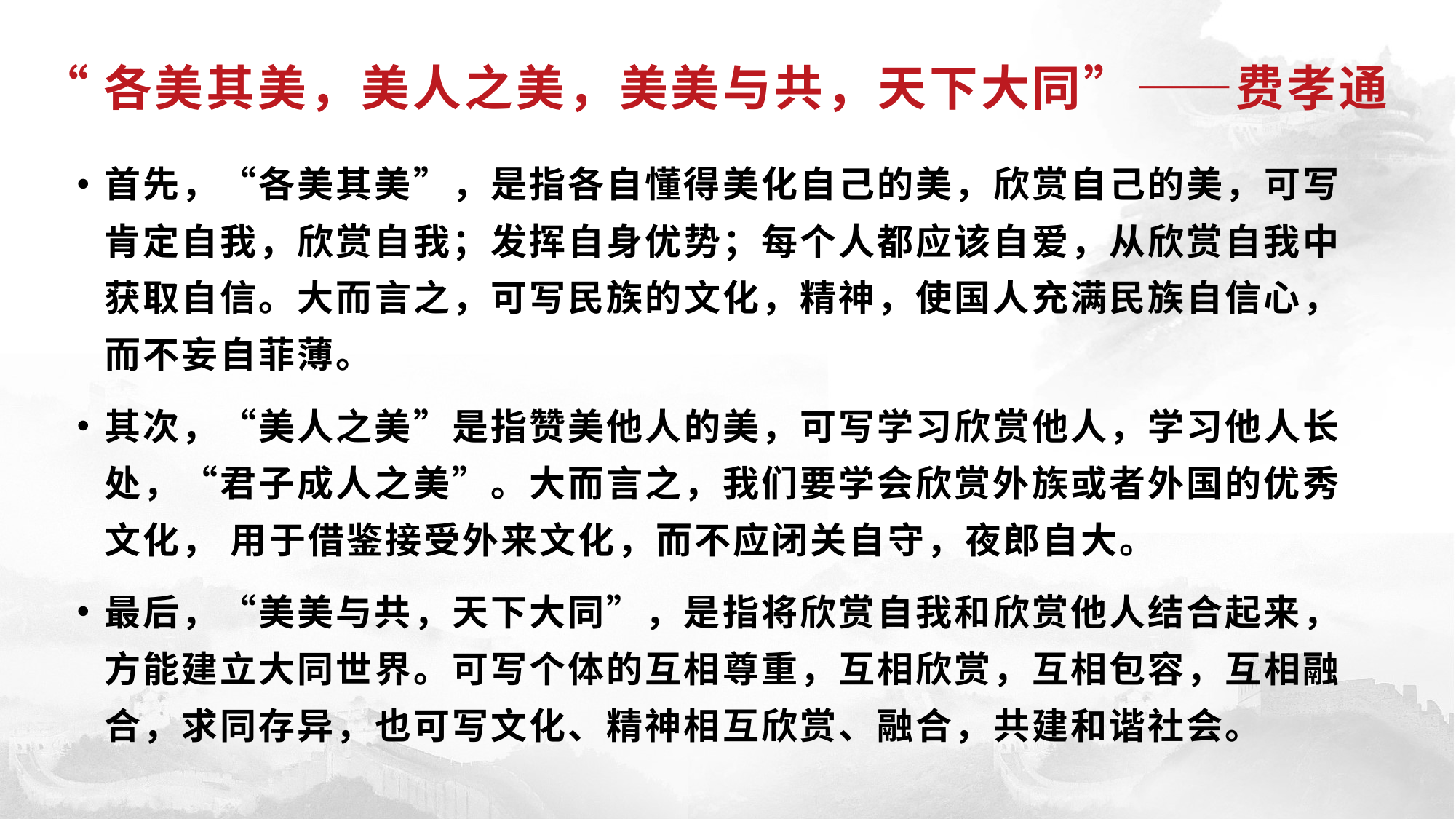

# “各美其美，美人之美，美美与共，天下大同”——费孝通
首先，“各美其美”，是指各自懂得美化自己的美，欣赏自己的美，可写肯定自我，欣赏自我；发挥自身优势；每个人都应该自爱，从欣赏自我中获取自信。大而言之，可写民族的文化，精神，使国人充满民族自信心，而不妄自菲薄。
其次，“美人之美”是指赞美他人的美，可写学习欣赏他人，学习他人长处，“君子成人之美”。大而言之，我们要学会欣赏外族或者外国的优秀文化， 用于借鉴接受外来文化，而不应闭关自守，夜郎自大。
最后，“美美与共，天下大同”，是指将欣赏自我和欣赏他人结合起来，方能建立大同世界。可写个体的互相尊重，互相欣赏，互相包容，互相融合，求同存异，也可写文化、精神相互欣赏、融合，共建和谐社会。